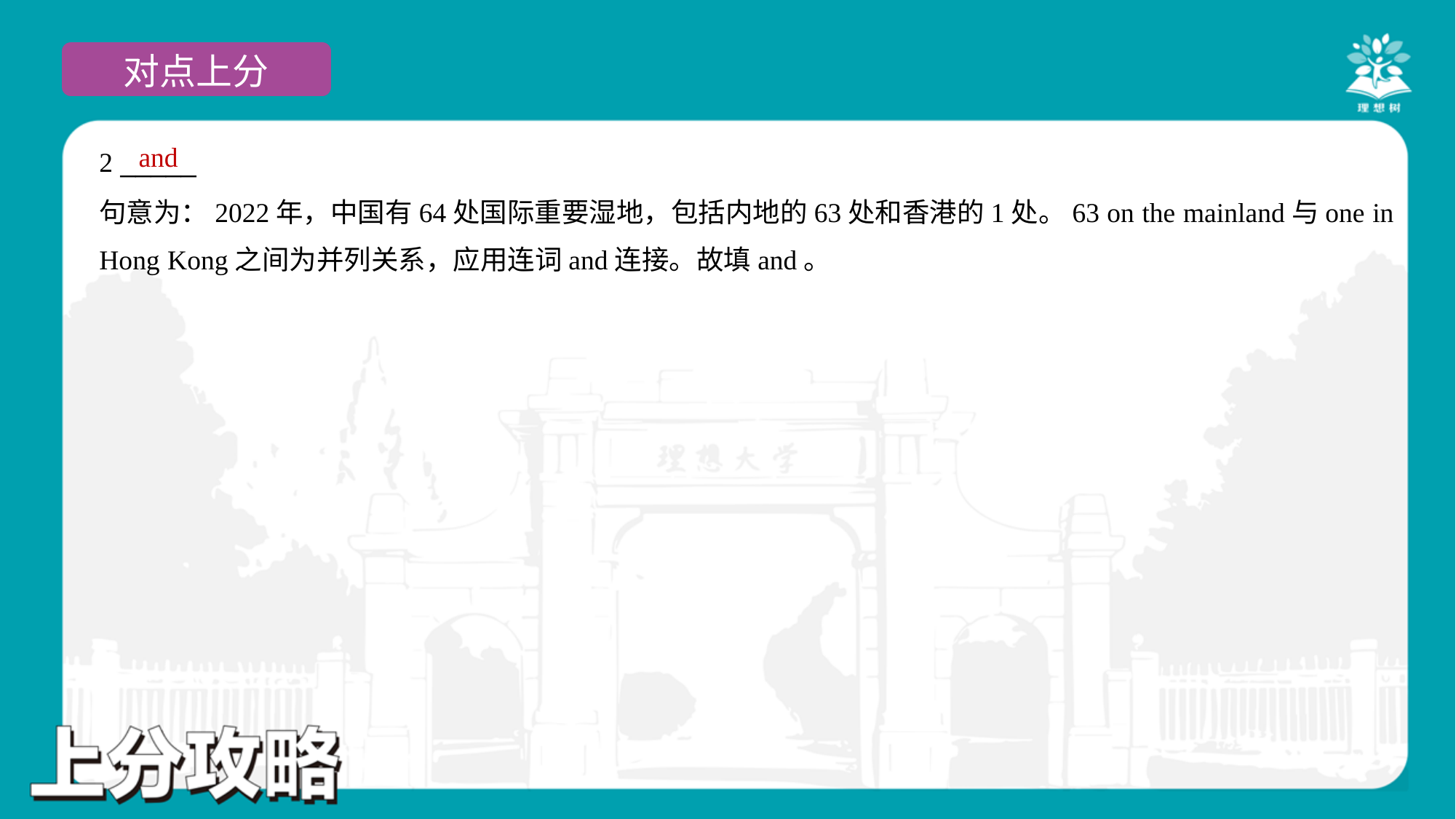

and
2 _____
句意为：2022年，中国有64处国际重要湿地，包括内地的63处和香港的1处。63 on the mainland与one in
Hong Kong之间为并列关系，应用连词and连接。故填and。